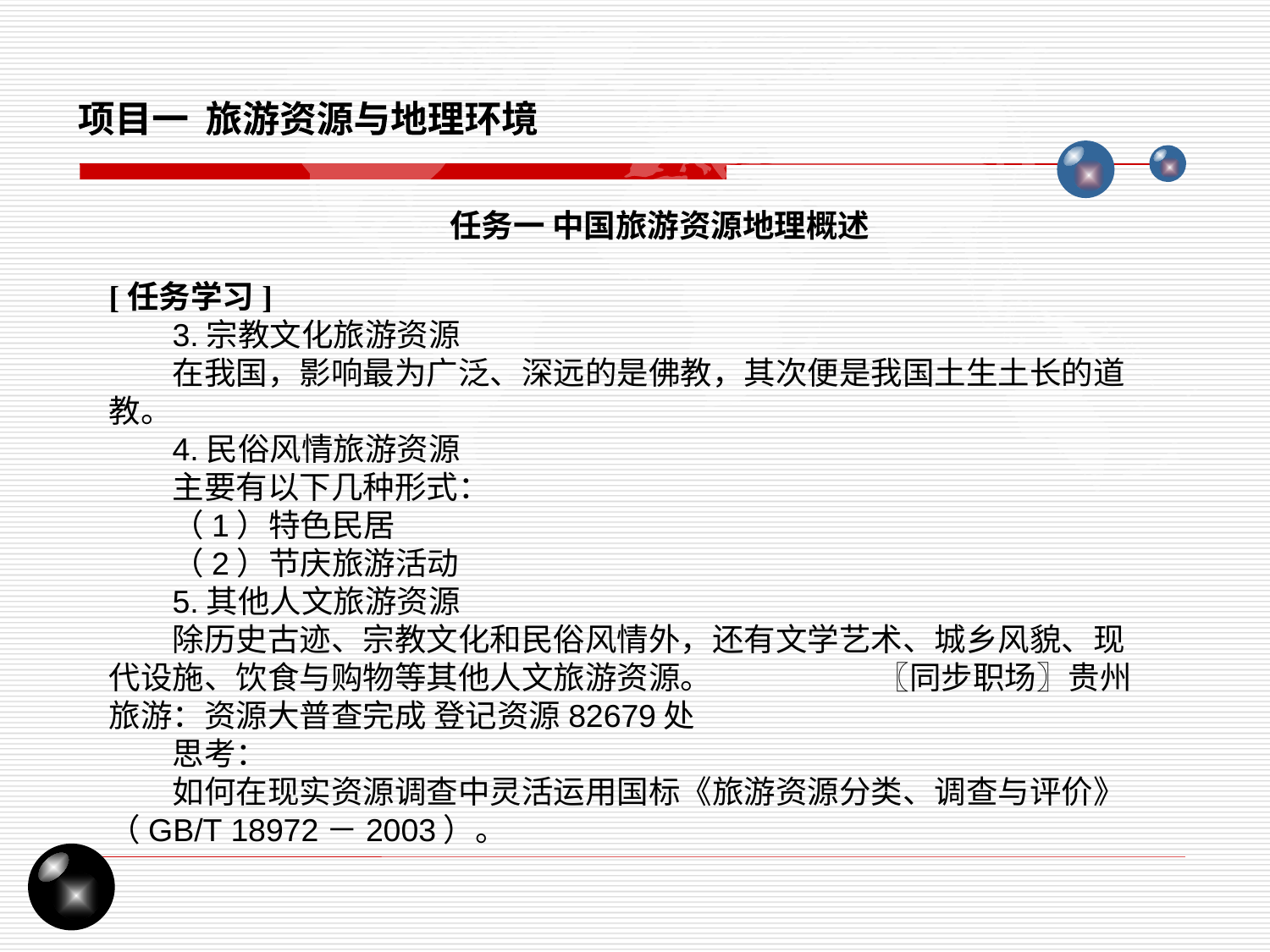

项目一  旅游资源与地理环境
任务一 中国旅游资源地理概述

[任务学习]
3.宗教文化旅游资源
在我国，影响最为广泛、深远的是佛教，其次便是我国土生土长的道教。
4.民俗风情旅游资源
主要有以下几种形式：
（1）特色民居
（2）节庆旅游活动
5.其他人文旅游资源
除历史古迹、宗教文化和民俗风情外，还有文学艺术、城乡风貌、现代设施、饮食与购物等其他人文旅游资源。                       〖同步职场〗贵州旅游：资源大普查完成 登记资源82679处
思考：
如何在现实资源调查中灵活运用国标《旅游资源分类、调查与评价》（GB/T 18972－2003）。